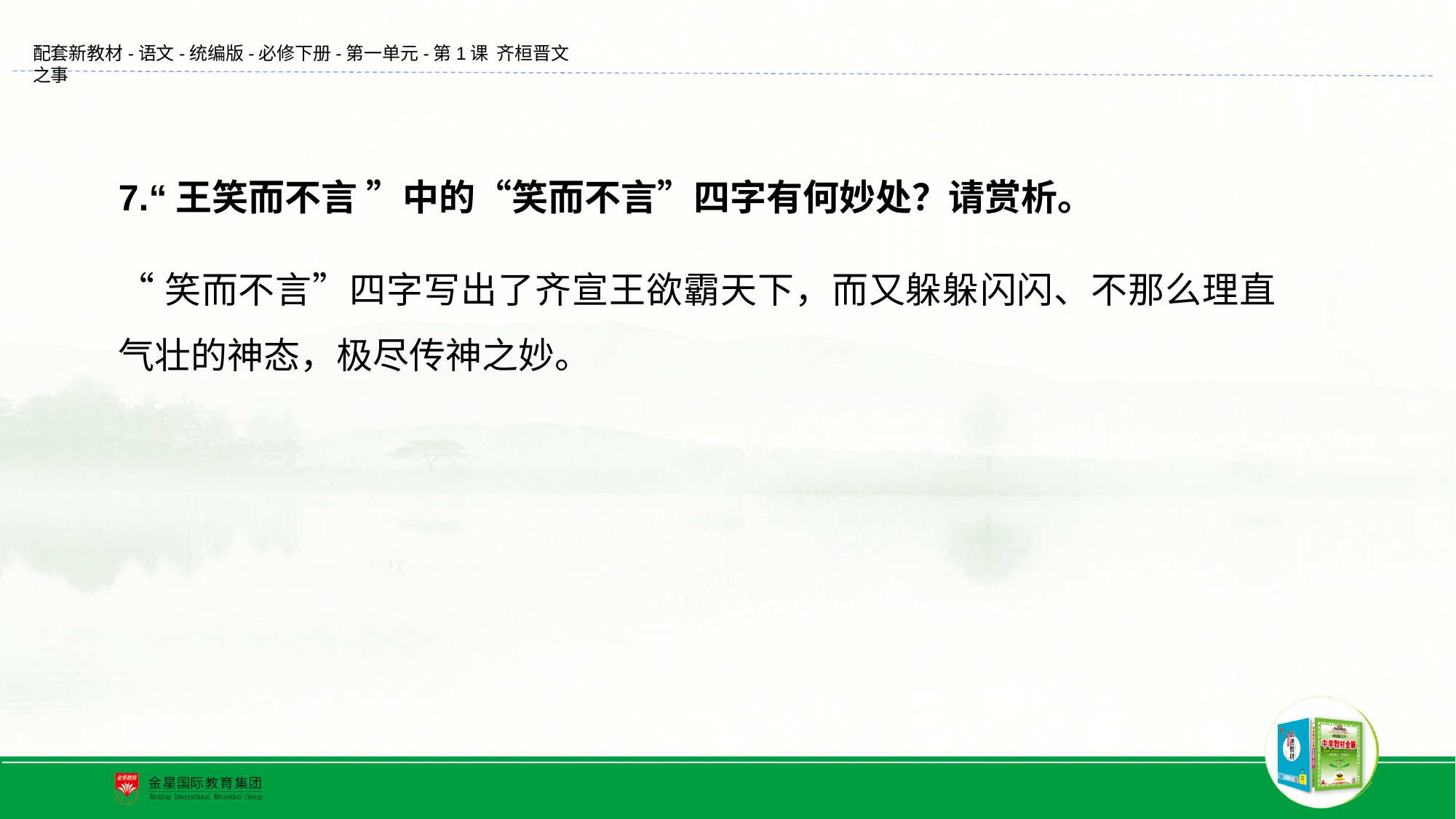

7.“王笑而不言 ”中的“笑而不言”四字有何妙处？请赏析。
“笑而不言”四字写出了齐宣王欲霸天下，而又躲躲闪闪、不那么理直气壮的神态，极尽传神之妙。